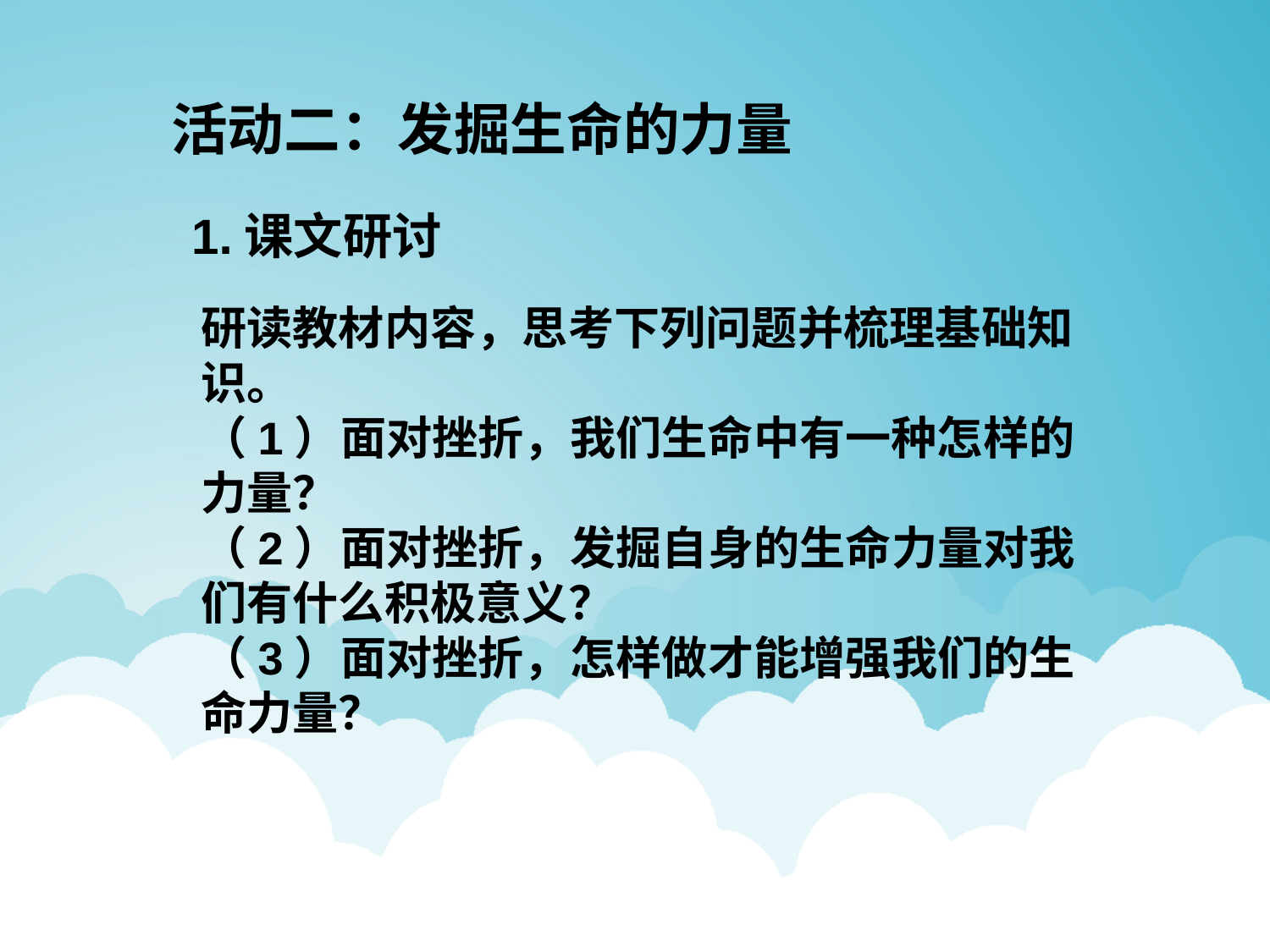

活动二：发掘生命的力量
1.课文研讨
研读教材内容，思考下列问题并梳理基础知识。
（1）面对挫折，我们生命中有一种怎样的力量？
（2）面对挫折，发掘自身的生命力量对我们有什么积极意义？
（3）面对挫折，怎样做才能增强我们的生命力量？